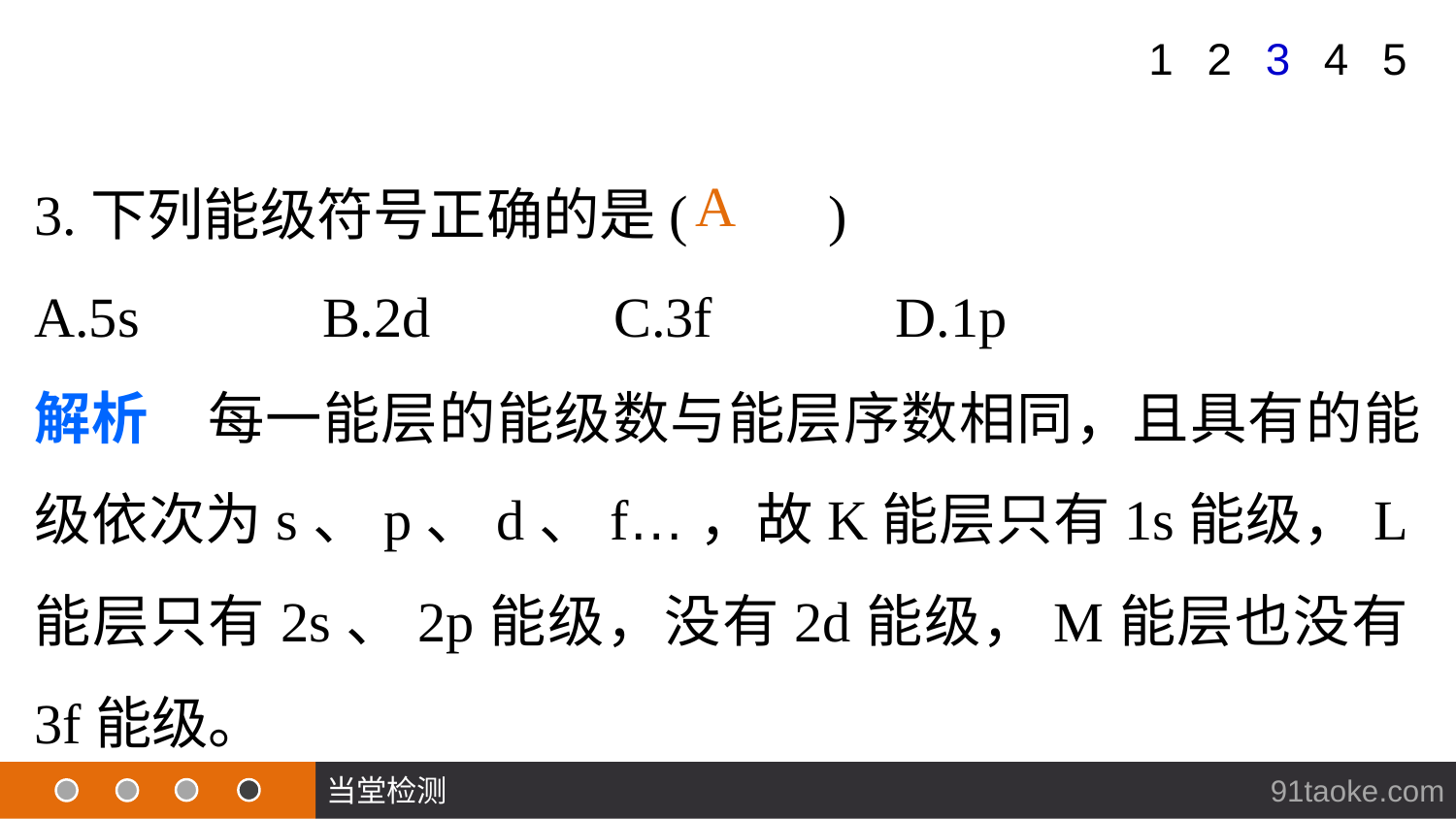

1
2
3
4
5
3.下列能级符号正确的是(　　)
A.5s             B.2d             C.3f             D.1p
解析　每一能层的能级数与能层序数相同，且具有的能级依次为s、p、d、f…，故K能层只有1s能级，L能层只有2s、2p能级，没有2d能级，M能层也没有3f能级。
A